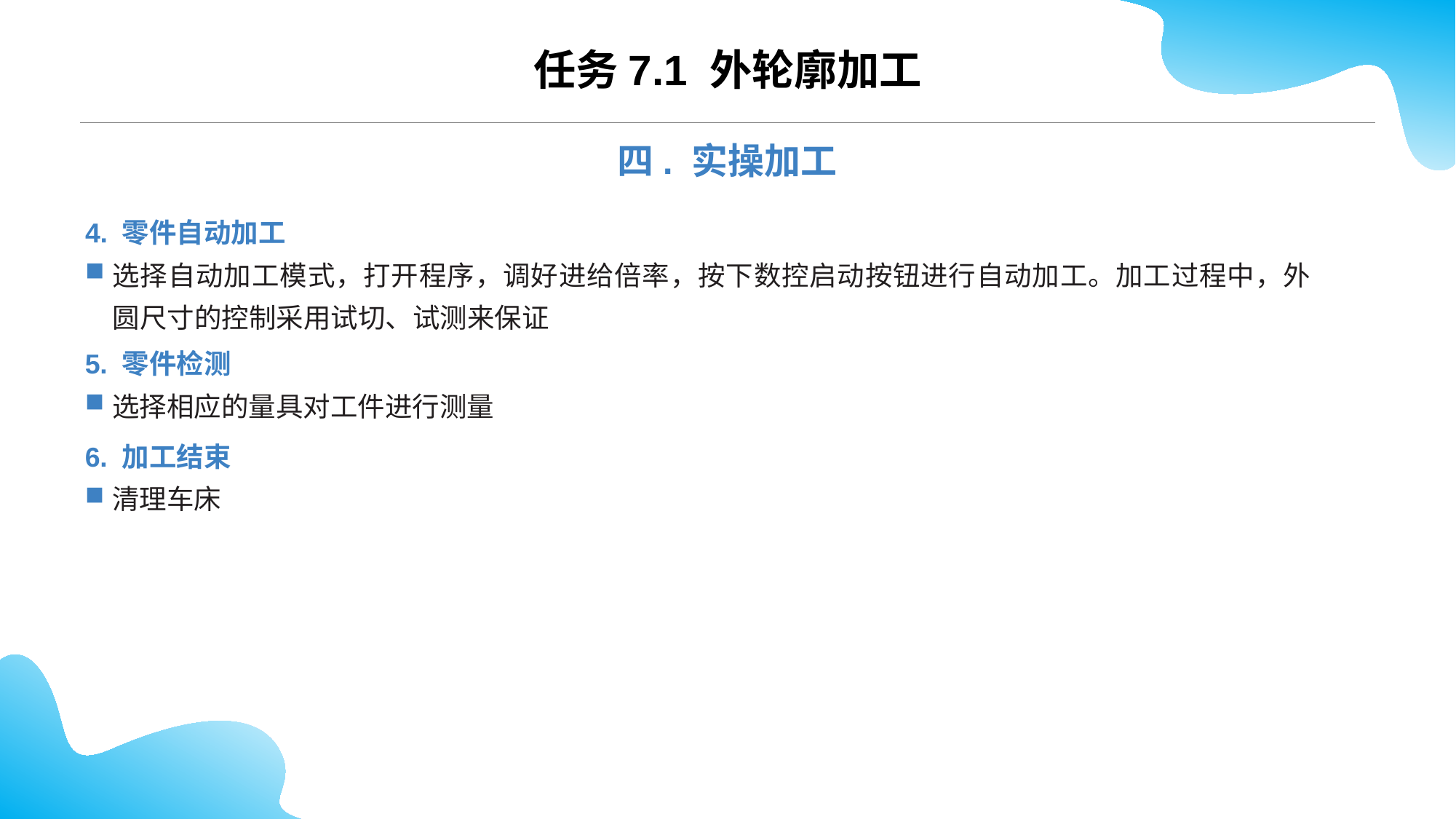

CONTENTS
任务7.1 外轮廓加工
四. 实操加工
4. 零件自动加工
选择自动加工模式，打开程序，调好进给倍率，按下数控启动按钮进行自动加工。加工过程中，外圆尺寸的控制采用试切、试测来保证
5. 零件检测
选择相应的量具对工件进行测量
6. 加工结束
清理车床